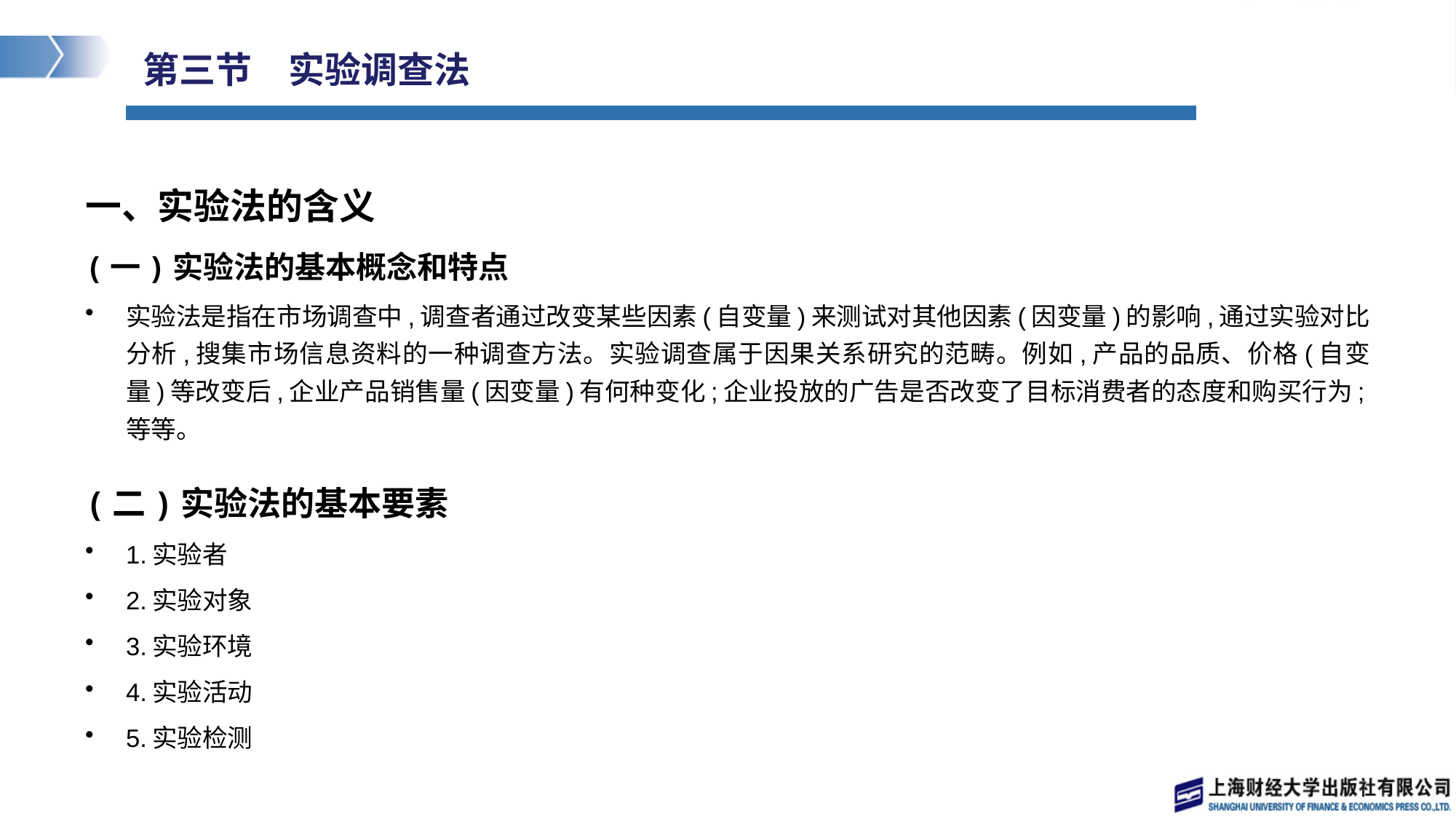

# 第三节　实验调查法
一、实验法的含义
(一)实验法的基本概念和特点
实验法是指在市场调查中,调查者通过改变某些因素(自变量)来测试对其他因素(因变量)的影响,通过实验对比分析,搜集市场信息资料的一种调查方法。实验调查属于因果关系研究的范畴。例如,产品的品质、价格(自变量)等改变后,企业产品销售量(因变量)有何种变化;企业投放的广告是否改变了目标消费者的态度和购买行为;等等。
(二)实验法的基本要素
1.实验者
2.实验对象
3.实验环境
4.实验活动
5.实验检测